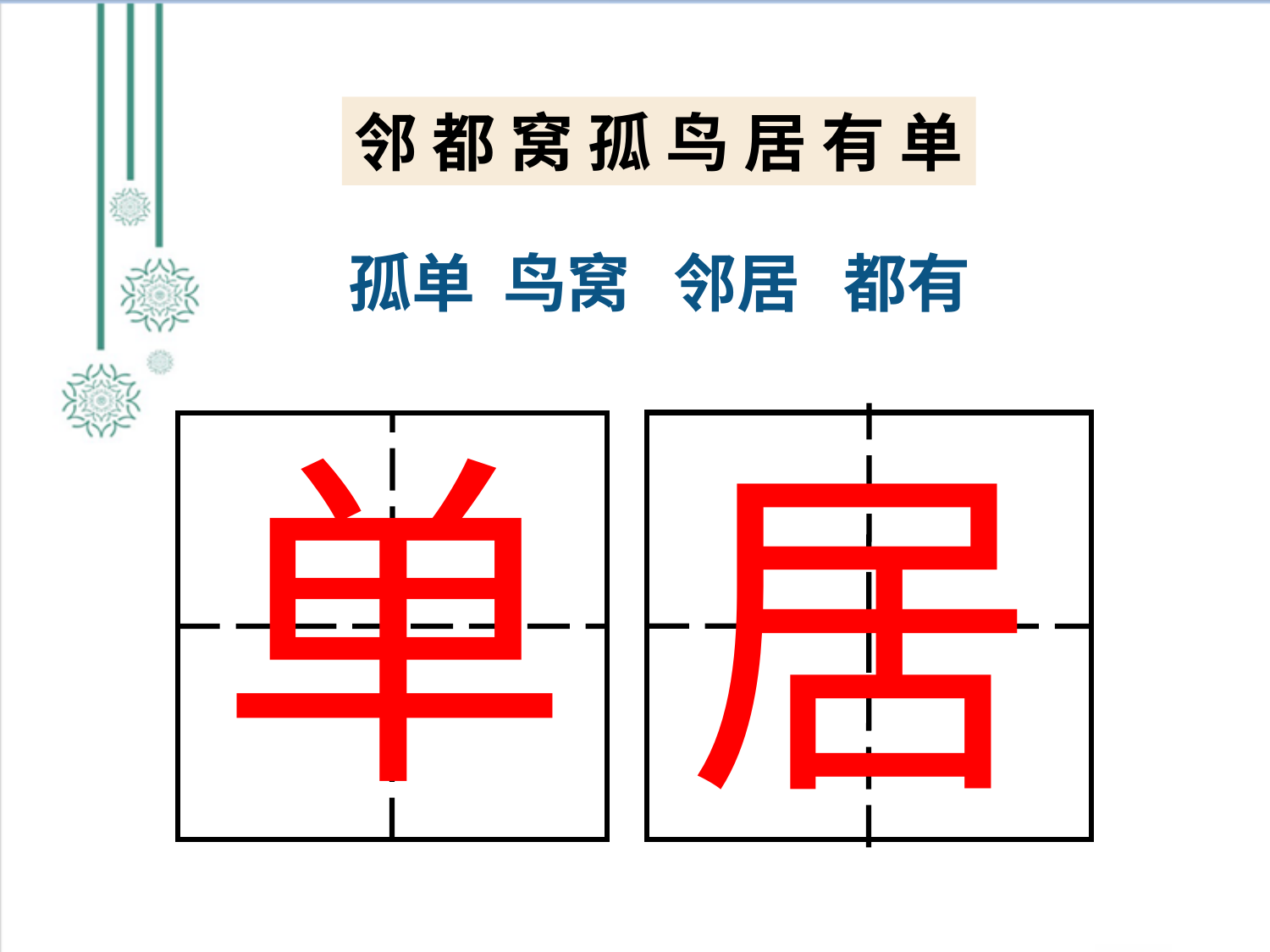

邻 都 窝 孤 鸟 居 有 单
孤单  鸟窝   邻居   都有
单
居